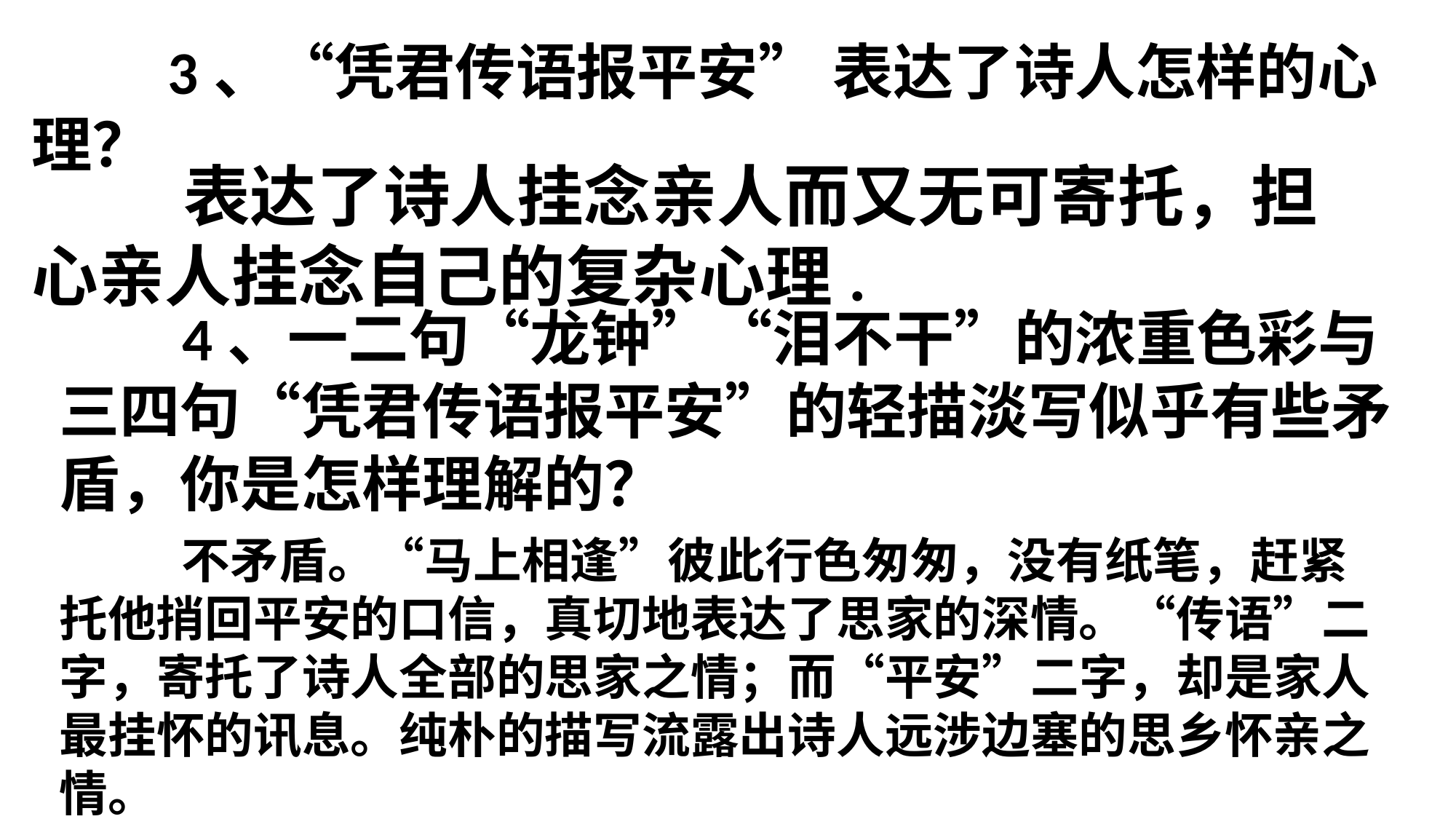

3、“凭君传语报平安” 表达了诗人怎样的心理？
         表达了诗人挂念亲人而又无可寄托，担心亲人挂念自己的复杂心理.
         4、一二句“龙钟”“泪不干”的浓重色彩与三四句“凭君传语报平安”的轻描淡写似乎有些矛盾，你是怎样理解的？
          不矛盾。“马上相逢”彼此行色匆匆，没有纸笔，赶紧托他捎回平安的口信，真切地表达了思家的深情。“传语”二字，寄托了诗人全部的思家之情；而“平安”二字，却是家人最挂怀的讯息。纯朴的描写流露出诗人远涉边塞的思乡怀亲之情。